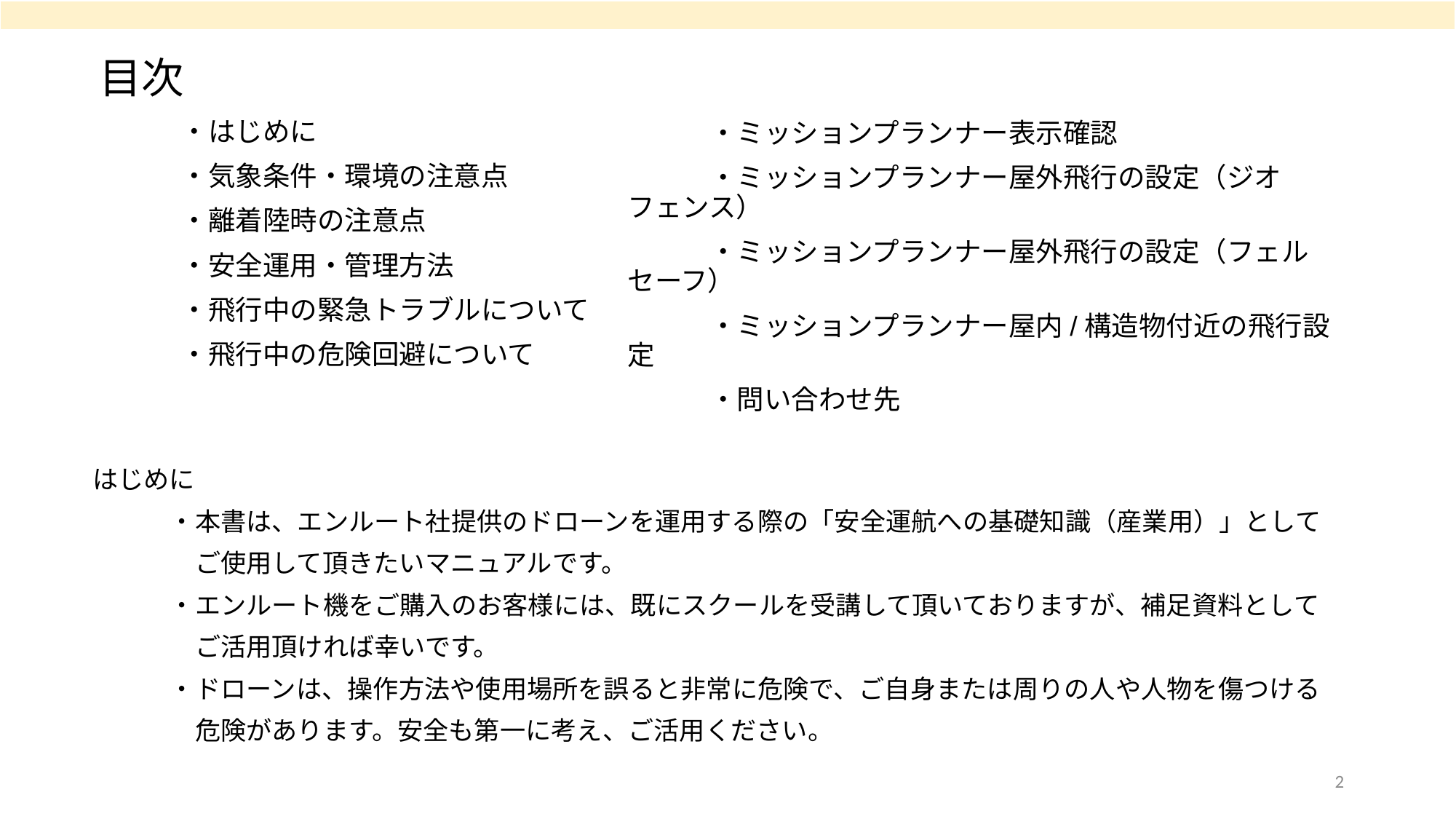

・ミッションプランナー表示確認
　　　・ミッションプランナー屋外飛行の設定（ジオフェンス）
　　　・ミッションプランナー屋外飛行の設定（フェルセーフ）
　　　・ミッションプランナー屋内/構造物付近の飛行設定
　　　・問い合わせ先

目次
　　　・はじめに
　　　・気象条件・環境の注意点
　　　・離着陸時の注意点
　　　・安全運用・管理方法
　　　・飛行中の緊急トラブルについて
　　　・飛行中の危険回避について

はじめに
　　　・本書は、エンルート社提供のドローンを運用する際の「安全運航への基礎知識（産業用）」として
　　　　ご使用して頂きたいマニュアルです。
　　　・エンルート機をご購入のお客様には、既にスクールを受講して頂いておりますが、補足資料として
　　　　ご活用頂ければ幸いです。
　　　・ドローンは、操作方法や使用場所を誤ると非常に危険で、ご自身または周りの人や人物を傷つける
　　　　危険があります。安全も第一に考え、ご活用ください。
2